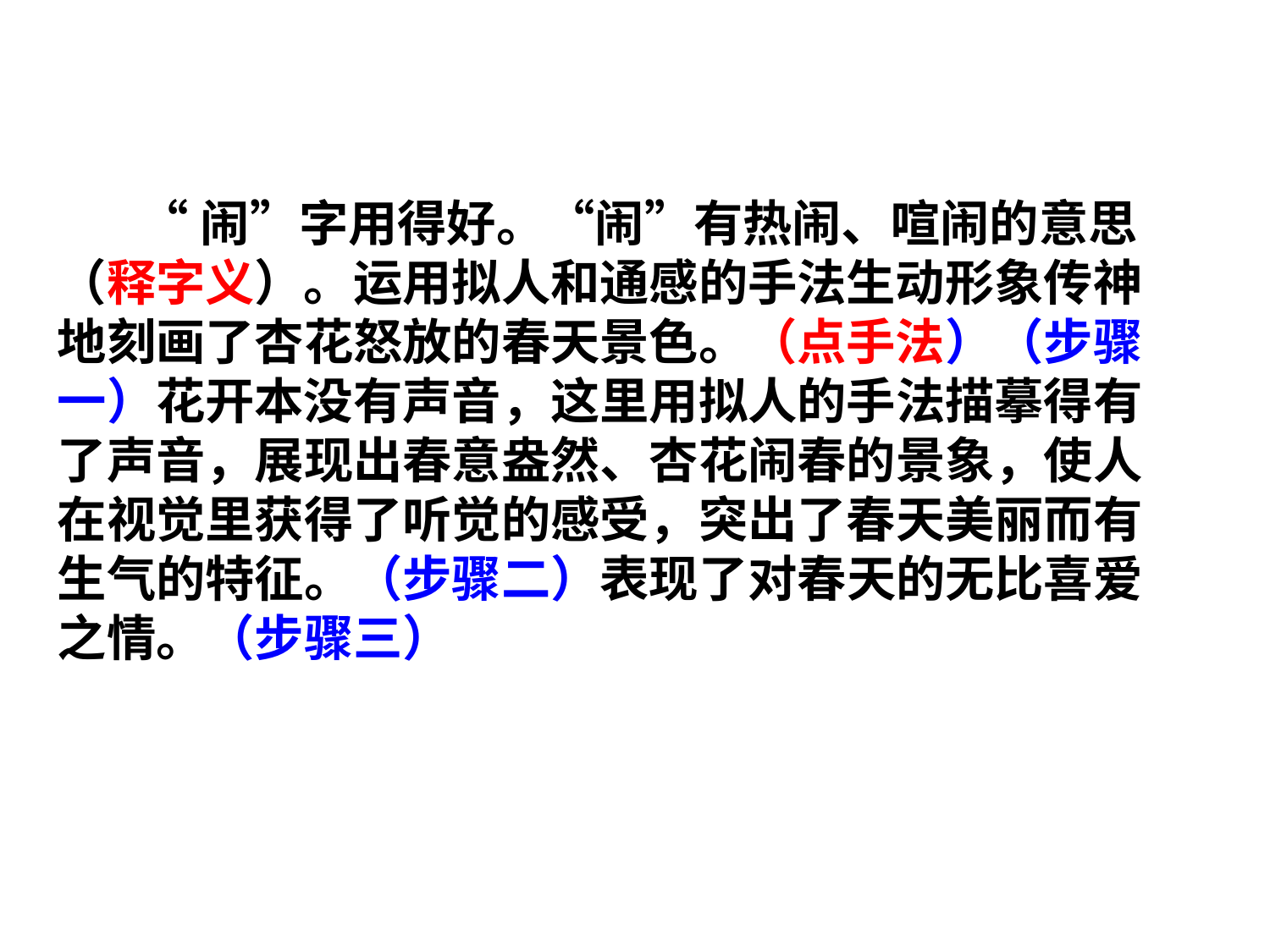

“闹”字用得好。“闹”有热闹、喧闹的意思（释字义）。运用拟人和通感的手法生动形象传神地刻画了杏花怒放的春天景色。（点手法）（步骤一）花开本没有声音，这里用拟人的手法描摹得有了声音，展现出春意盎然、杏花闹春的景象，使人在视觉里获得了听觉的感受，突出了春天美丽而有生气的特征。（步骤二）表现了对春天的无比喜爱之情。（步骤三）